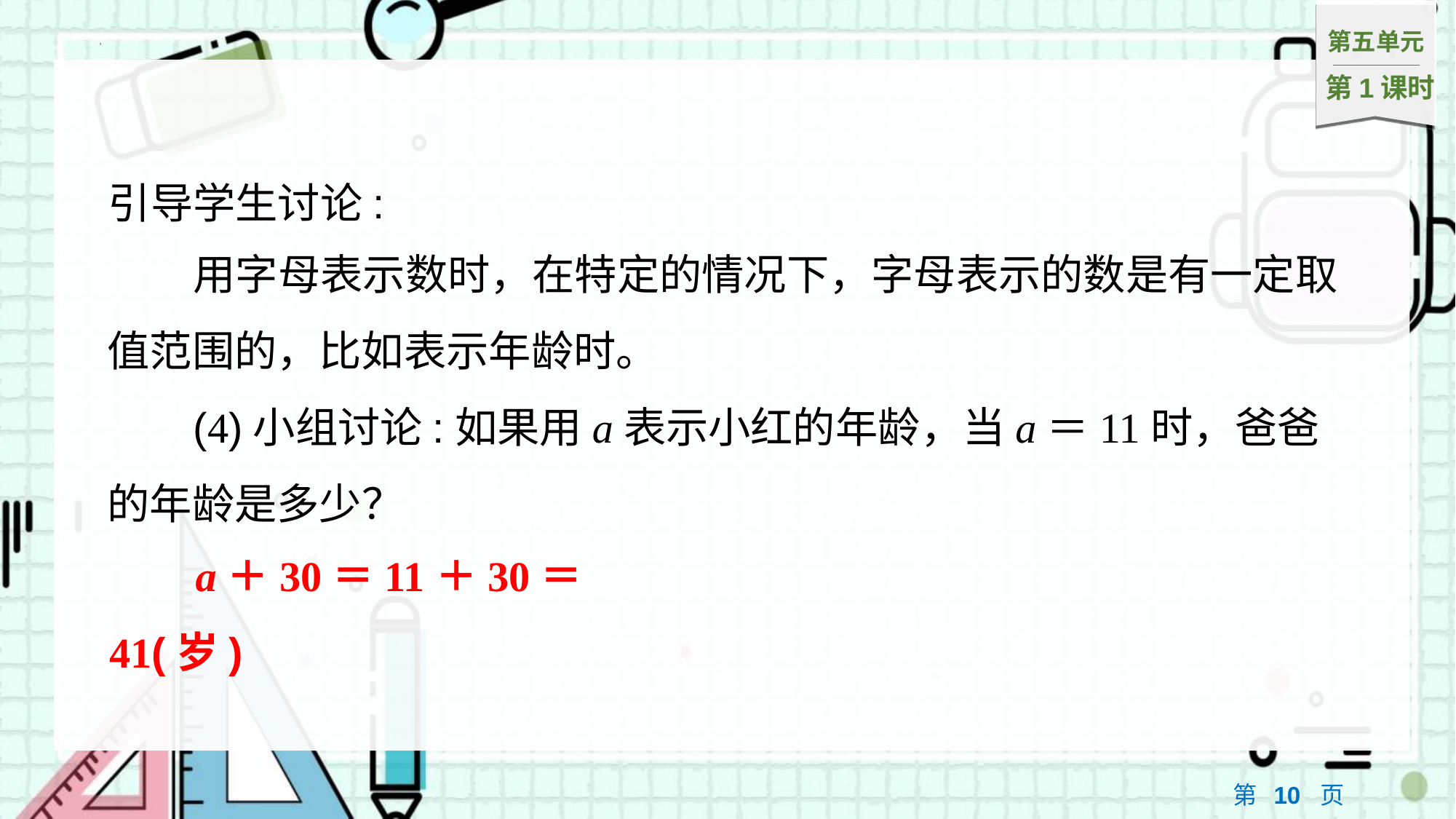

引导学生讨论:
用字母表示数时，在特定的情况下，字母表示的数是有一定取值范围的，比如表示年龄时。
(4)小组讨论:如果用a表示小红的年龄，当a＝11时，爸爸的年龄是多少？
a＋30＝11＋30＝41(岁)